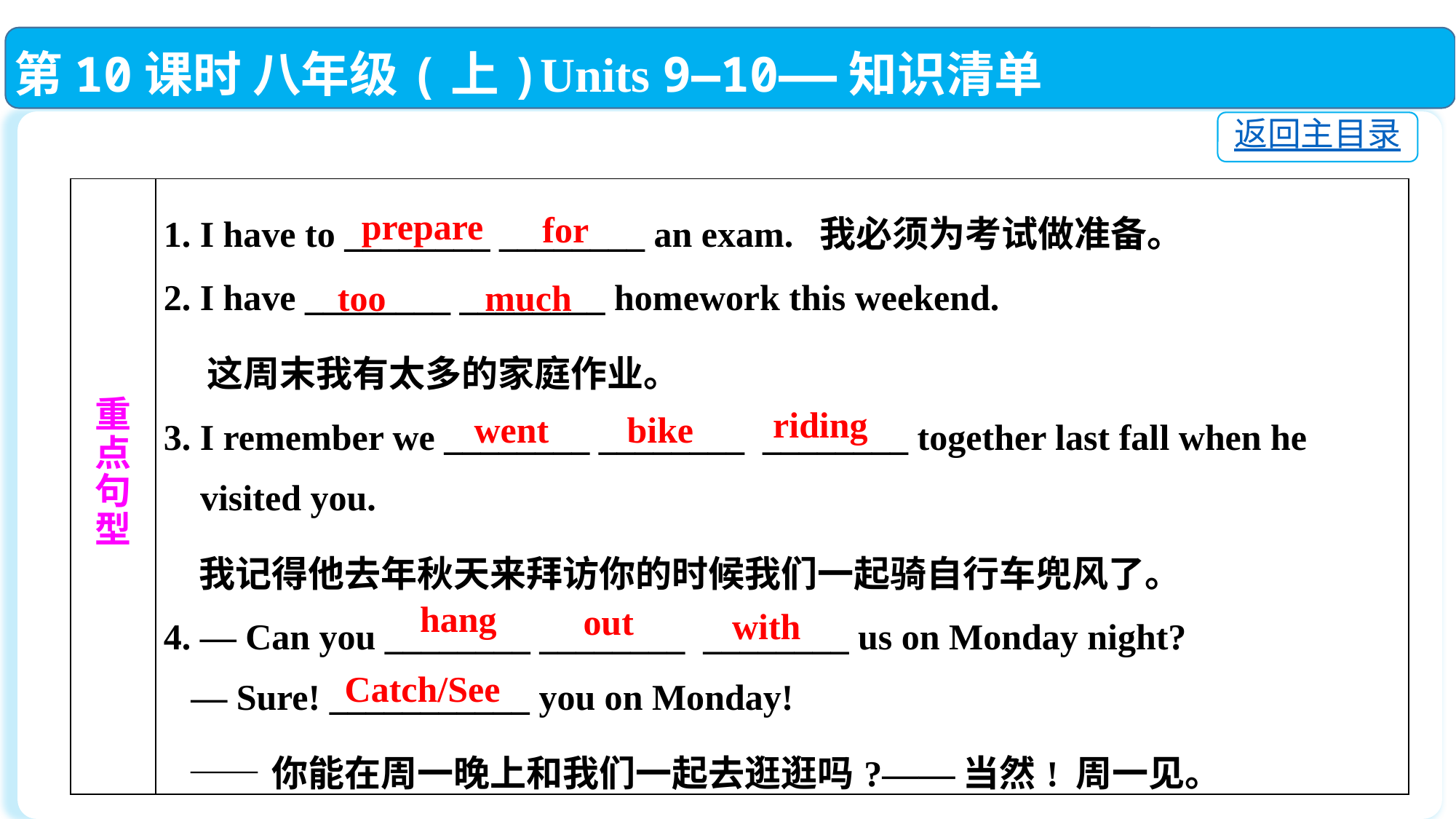

第10课时 八年级(上)Units 9—10——知识清单

返回主目录
| 重 点 句 型 | 1. I have to \_\_\_\_\_\_\_\_ \_\_\_\_\_\_\_\_ an exam. 我必须为考试做准备。 2. I have \_\_\_\_\_\_\_\_ \_\_\_\_\_\_\_\_ homework this weekend. 这周末我有太多的家庭作业。 3. I remember we \_\_\_\_\_\_\_\_ \_\_\_\_\_\_\_\_ \_\_\_\_\_\_\_\_ together last fall when he visited you. 我记得他去年秋天来拜访你的时候我们一起骑自行车兜风了。 4. — Can you \_\_\_\_\_\_\_\_ \_\_\_\_\_\_\_\_ \_\_\_\_\_\_\_\_ us on Monday night? — Sure! \_\_\_\_\_\_\_\_\_\_\_ you on Monday! ——你能在周一晚上和我们一起去逛逛吗?——当然! 周一见。 |
| --- | --- |
prepare
for

much
too
riding
 bike
 went
 hang
out
with
Catch/See